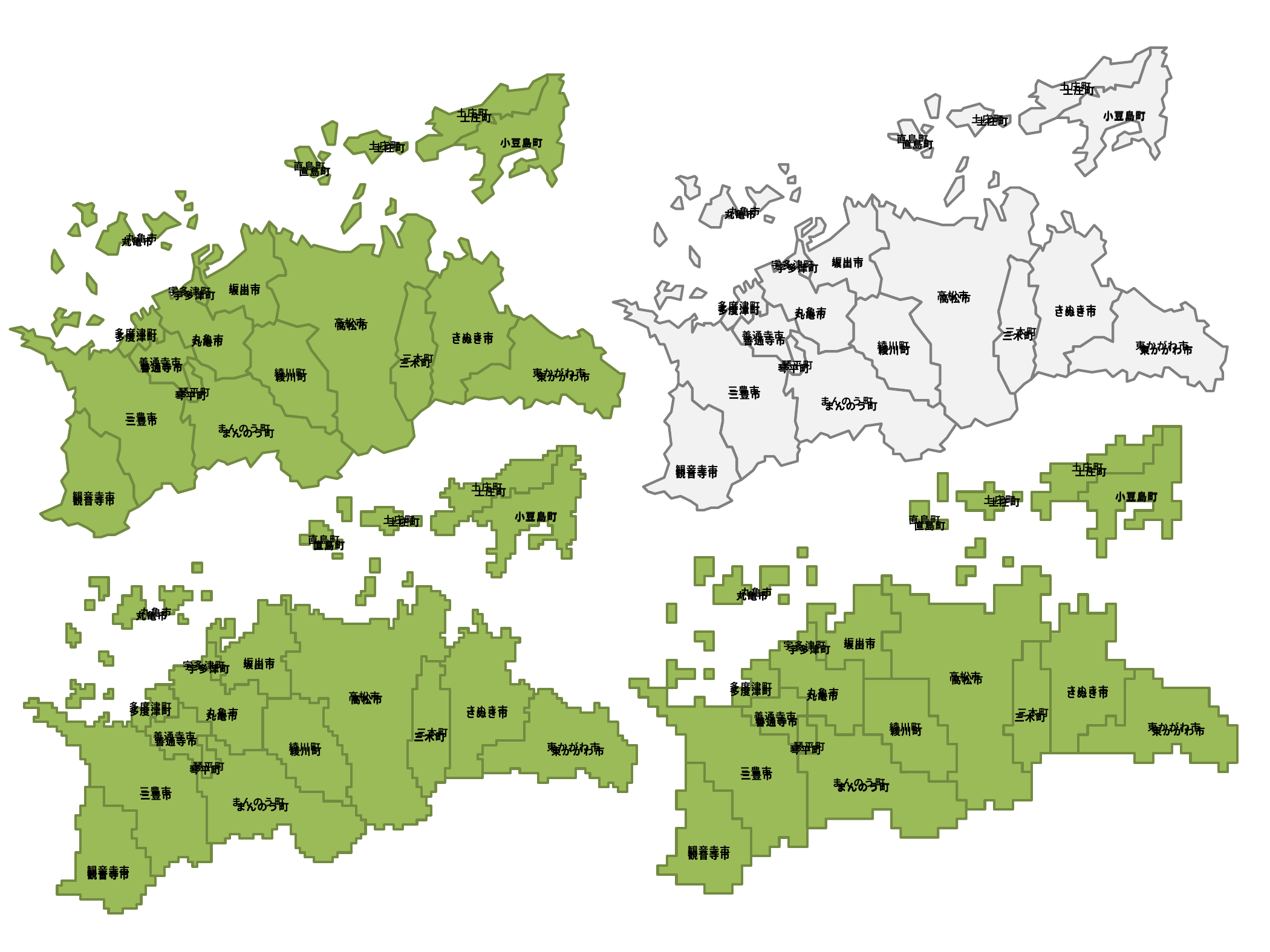

土庄町
土庄町
土庄町
小豆島町
土庄町
土庄町
直島町
直島町
丸亀市
丸亀市
坂出市
坂出市
宇多津町
宇多津町
高松市
高松市
多度津町
多度津町
さぬき市
さぬき市
丸亀市
丸亀市
三木町
三木町
善通寺市
善通寺市
綾川町
綾川町
東かがわ市
東かがわ市
琴平町
琴平町
三豊市
三豊市
まんのう町
まんのう町
観音寺市
観音寺市
小豆島町
土庄町
直島町
丸亀市
坂出市
宇多津町
高松市
多度津町
さぬき市
丸亀市
三木町
善通寺市
綾川町
東かがわ市
琴平町
三豊市
まんのう町
観音寺市
土庄町
土庄町
土庄町
小豆島町
土庄町
土庄町
直島町
直島町
丸亀市
丸亀市
坂出市
坂出市
宇多津町
宇多津町
高松市
高松市
多度津町
多度津町
さぬき市
さぬき市
丸亀市
丸亀市
三木町
三木町
善通寺市
善通寺市
綾川町
綾川町
東かがわ市
東かがわ市
琴平町
琴平町
三豊市
三豊市
まんのう町
まんのう町
観音寺市
観音寺市
小豆島町
土庄町
直島町
丸亀市
坂出市
宇多津町
高松市
多度津町
さぬき市
丸亀市
三木町
善通寺市
綾川町
東かがわ市
琴平町
三豊市
まんのう町
観音寺市

土庄町
土庄町
土庄町
小豆島町
土庄町
土庄町
直島町
直島町
丸亀市
丸亀市
坂出市
坂出市
宇多津町
宇多津町
高松市
高松市
多度津町
多度津町
さぬき市
さぬき市
丸亀市
丸亀市
三木町
三木町
善通寺市
善通寺市
綾川町
綾川町
東かがわ市
東かがわ市
琴平町
琴平町
三豊市
三豊市
まんのう町
まんのう町
観音寺市
観音寺市
小豆島町
土庄町
直島町
丸亀市
坂出市
宇多津町
高松市
多度津町
さぬき市
丸亀市
三木町
善通寺市
綾川町
東かがわ市
琴平町
三豊市
まんのう町
観音寺市
土庄町
土庄町
土庄町
小豆島町
土庄町
土庄町
直島町
直島町
丸亀市
丸亀市
坂出市
坂出市
宇多津町
宇多津町
高松市
高松市
多度津町
多度津町
さぬき市
さぬき市
丸亀市
丸亀市
三木町
三木町
善通寺市
善通寺市
綾川町
綾川町
東かがわ市
東かがわ市
琴平町
琴平町
三豊市
三豊市
まんのう町
まんのう町
観音寺市
観音寺市
小豆島町
土庄町
直島町
丸亀市
坂出市
宇多津町
高松市
多度津町
さぬき市
丸亀市
三木町
善通寺市
綾川町
東かがわ市
琴平町
三豊市
まんのう町
観音寺市